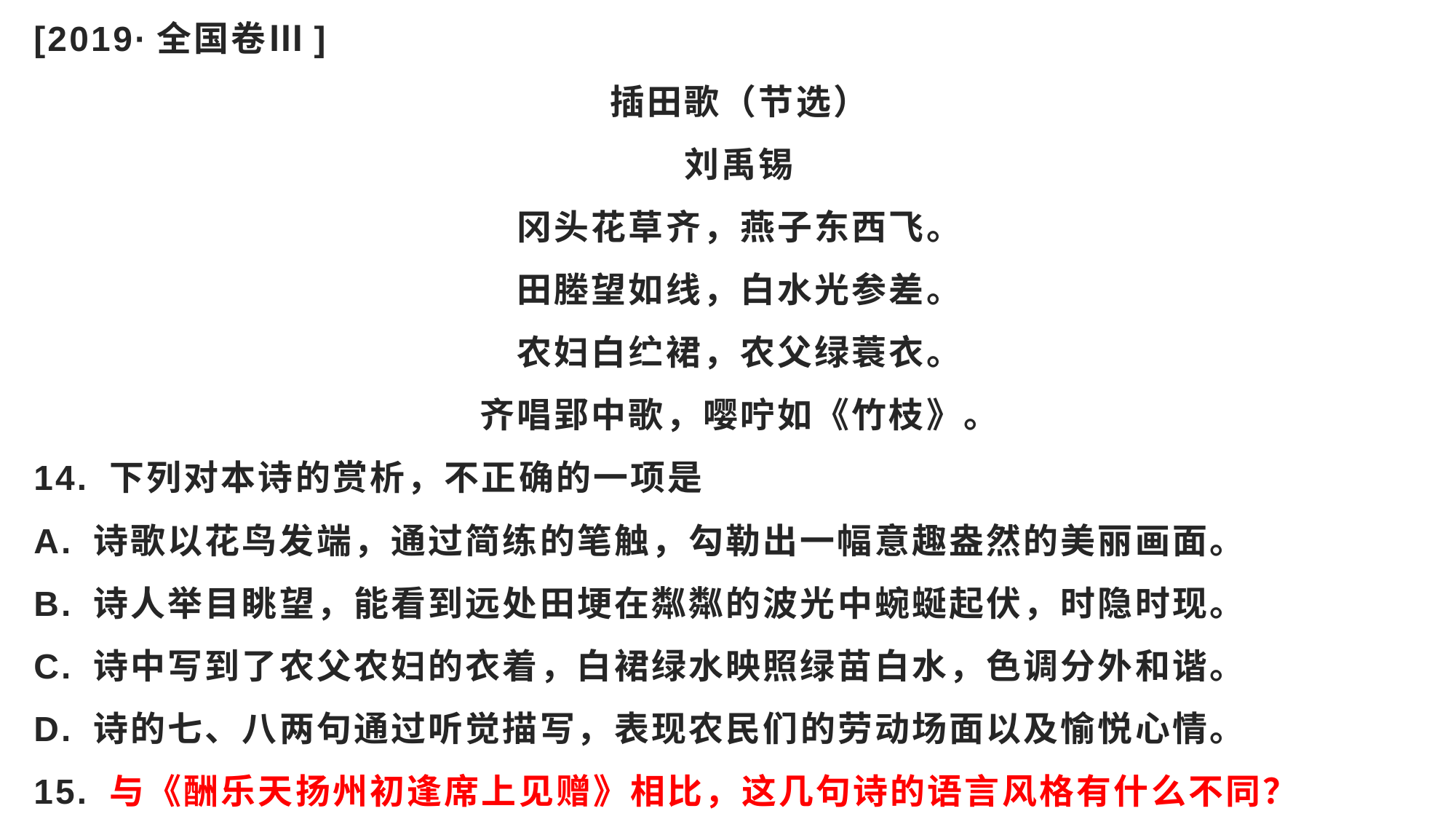

[2019·全国卷Ⅲ]
插田歌（节选）
刘禹锡
冈头花草齐，燕子东西飞。
田塍望如线，白水光参差。
农妇白纻裙，农父绿蓑衣。
齐唱郢中歌，嘤咛如《竹枝》。
14. 下列对本诗的赏析，不正确的一项是
A. 诗歌以花鸟发端，通过简练的笔触，勾勒出一幅意趣盎然的美丽画面。
B. 诗人举目眺望，能看到远处田埂在粼粼的波光中蜿蜒起伏，时隐时现。
C. 诗中写到了农父农妇的衣着，白裙绿水映照绿苗白水，色调分外和谐。
D. 诗的七、八两句通过听觉描写，表现农民们的劳动场面以及愉悦心情。
15. 与《酬乐天扬州初逢席上见赠》相比，这几句诗的语言风格有什么不同？